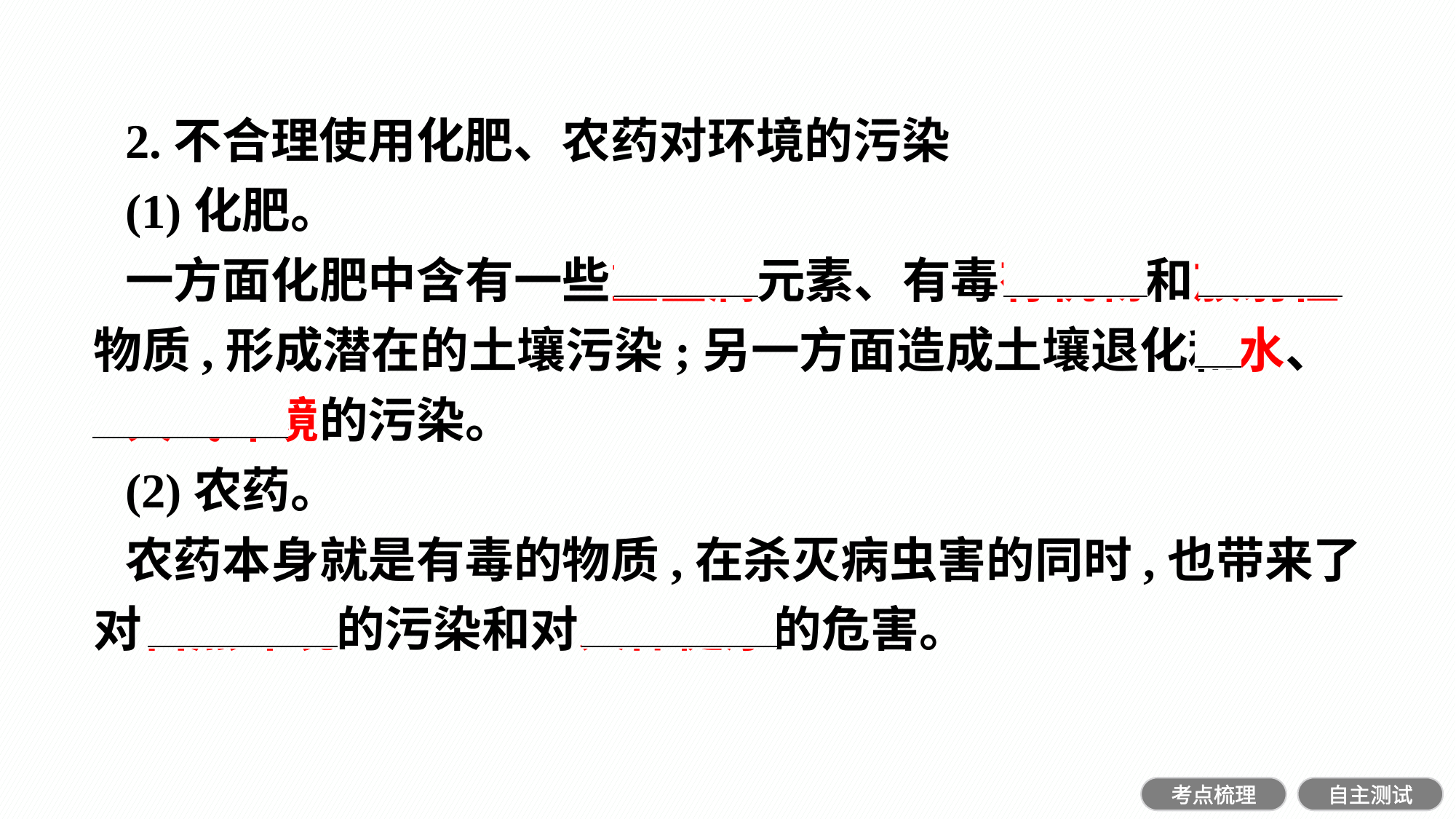

2.不合理使用化肥、农药对环境的污染
(1)化肥。
一方面化肥中含有一些重金属元素、有毒有机物和放射性物质,形成潜在的土壤污染;另一方面造成土壤退化和水、
大气环境的污染。
(2)农药。
农药本身就是有毒的物质,在杀灭病虫害的同时,也带来了对自然环境的污染和对人体健康的危害。